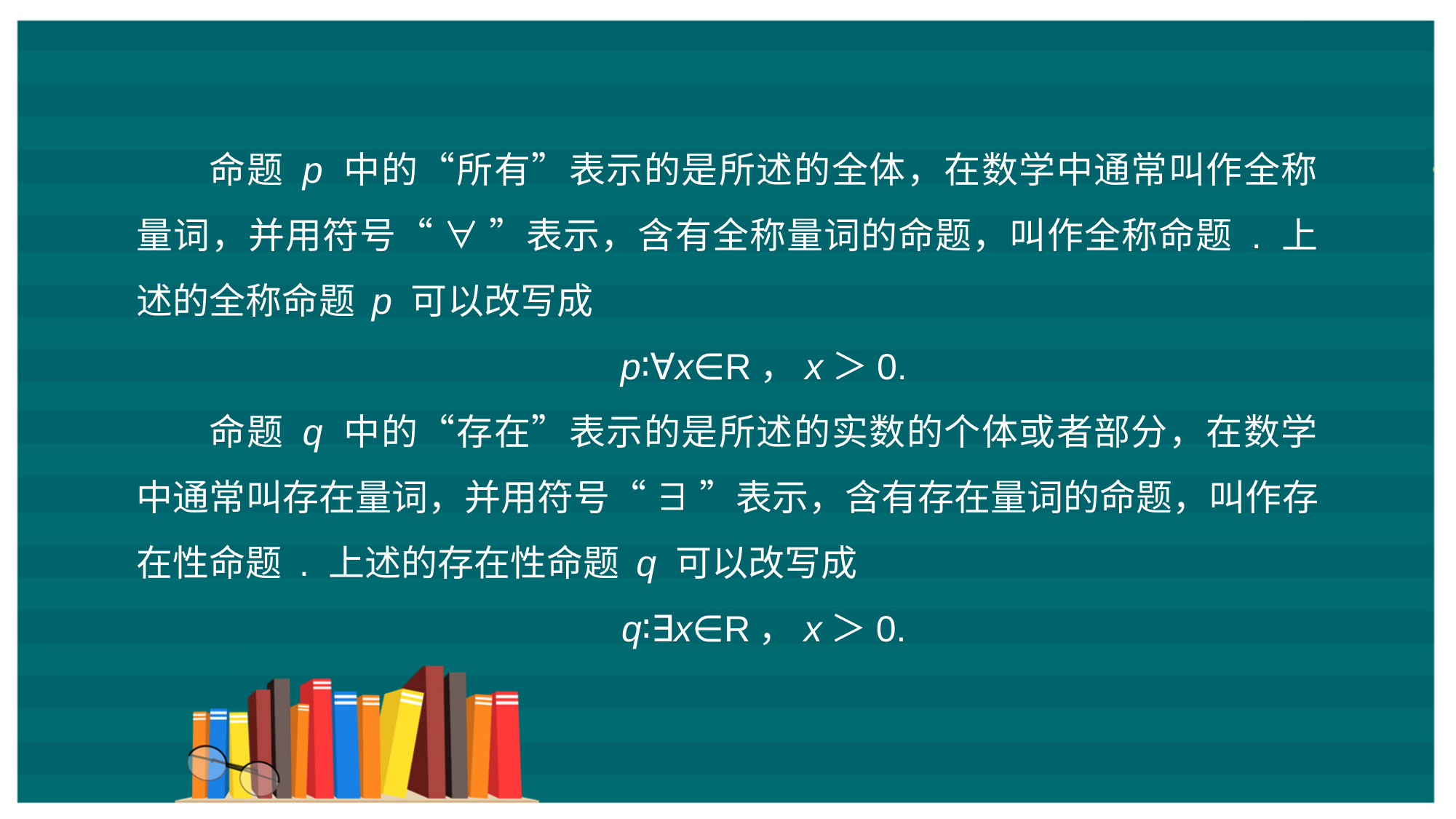

命题 p 中的“所有”表示的是所述的全体，在数学中通常叫作全称量词，并用符号“ ∀ ”表示，含有全称量词的命题，叫作全称命题 . 上述的全称命题 p 可以改写成
p∶∀x∈R，x＞0.
命题 q 中的“存在”表示的是所述的实数的个体或者部分，在数学中通常叫存在量词，并用符号“ ∃ ”表示，含有存在量词的命题，叫作存在性命题 . 上述的存在性命题 q 可以改写成
q∶∃x∈R，x＞0.